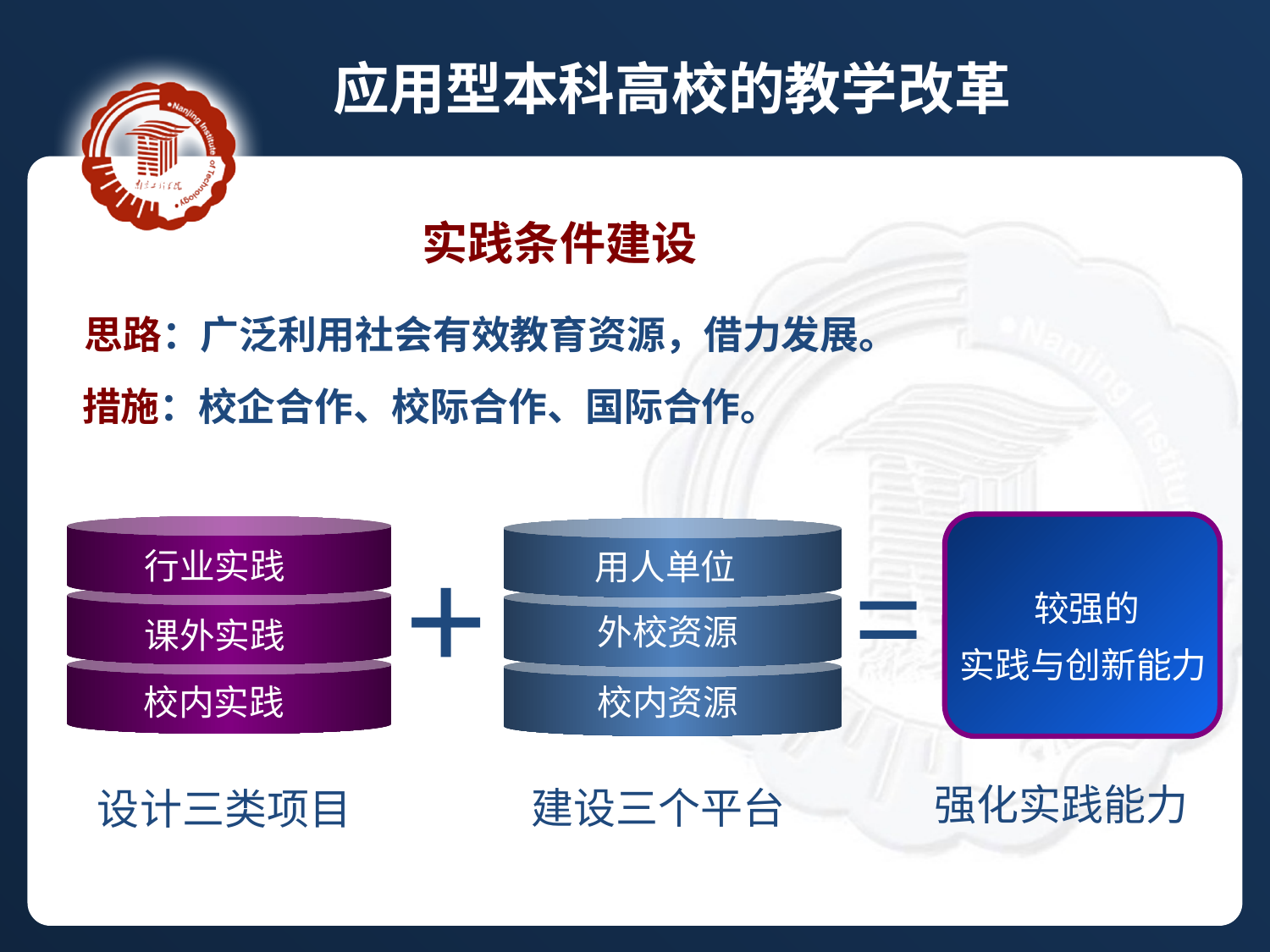

应用型本科高校的教学改革
                                        实践条件建设
    思路：广泛利用社会有效教育资源，借力发展。
     措施：校企合作、校际合作、国际合作。

+
=
行业实践
用人单位
较强的
实践与创新能力

外校资源
课外实践

校内实践
校内资源
强化实践能力
建设三个平台
设计三类项目